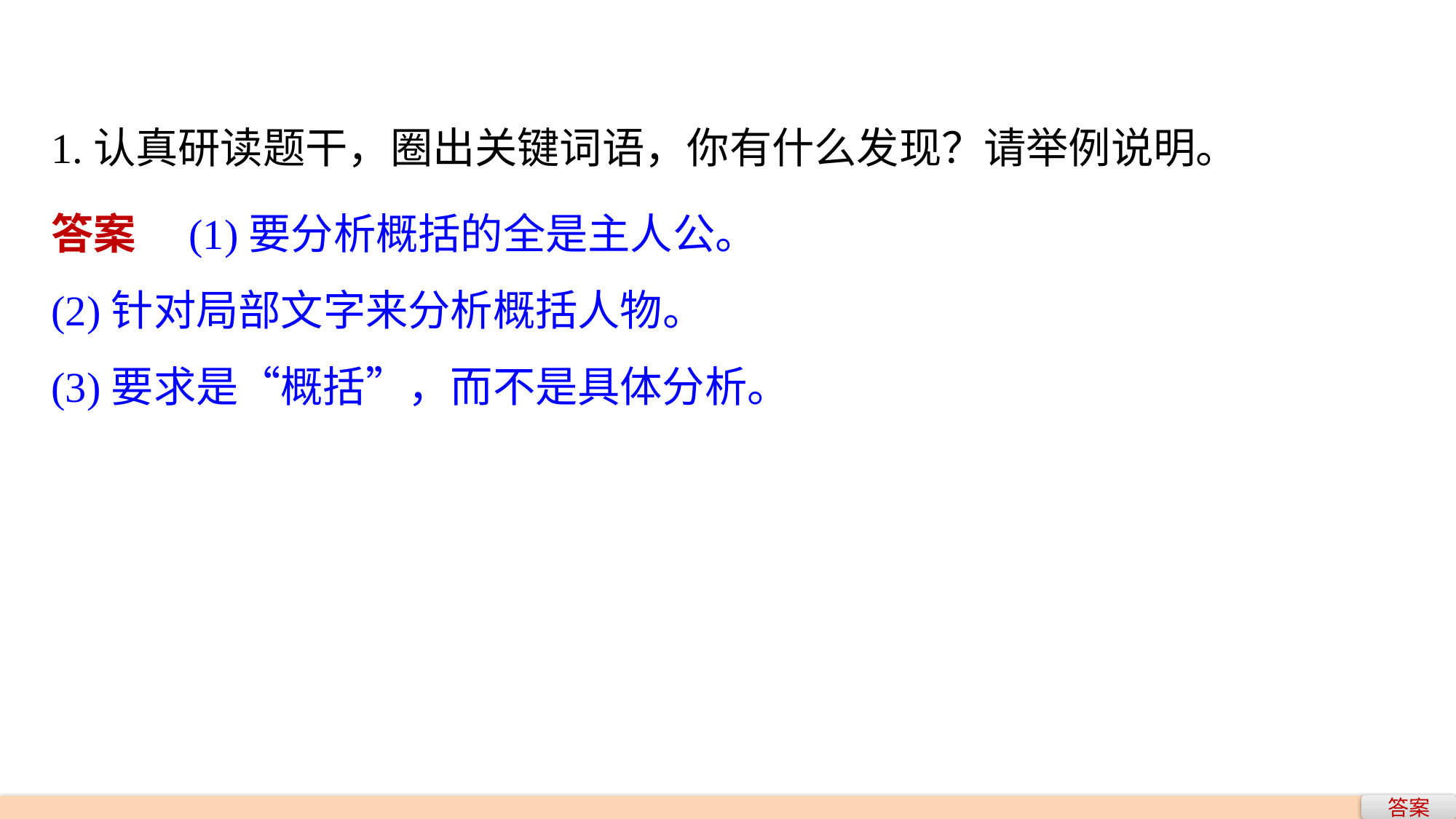

1.认真研读题干，圈出关键词语，你有什么发现？请举例说明。
答案　(1)要分析概括的全是主人公。
(2)针对局部文字来分析概括人物。
(3)要求是“概括”，而不是具体分析。
答案